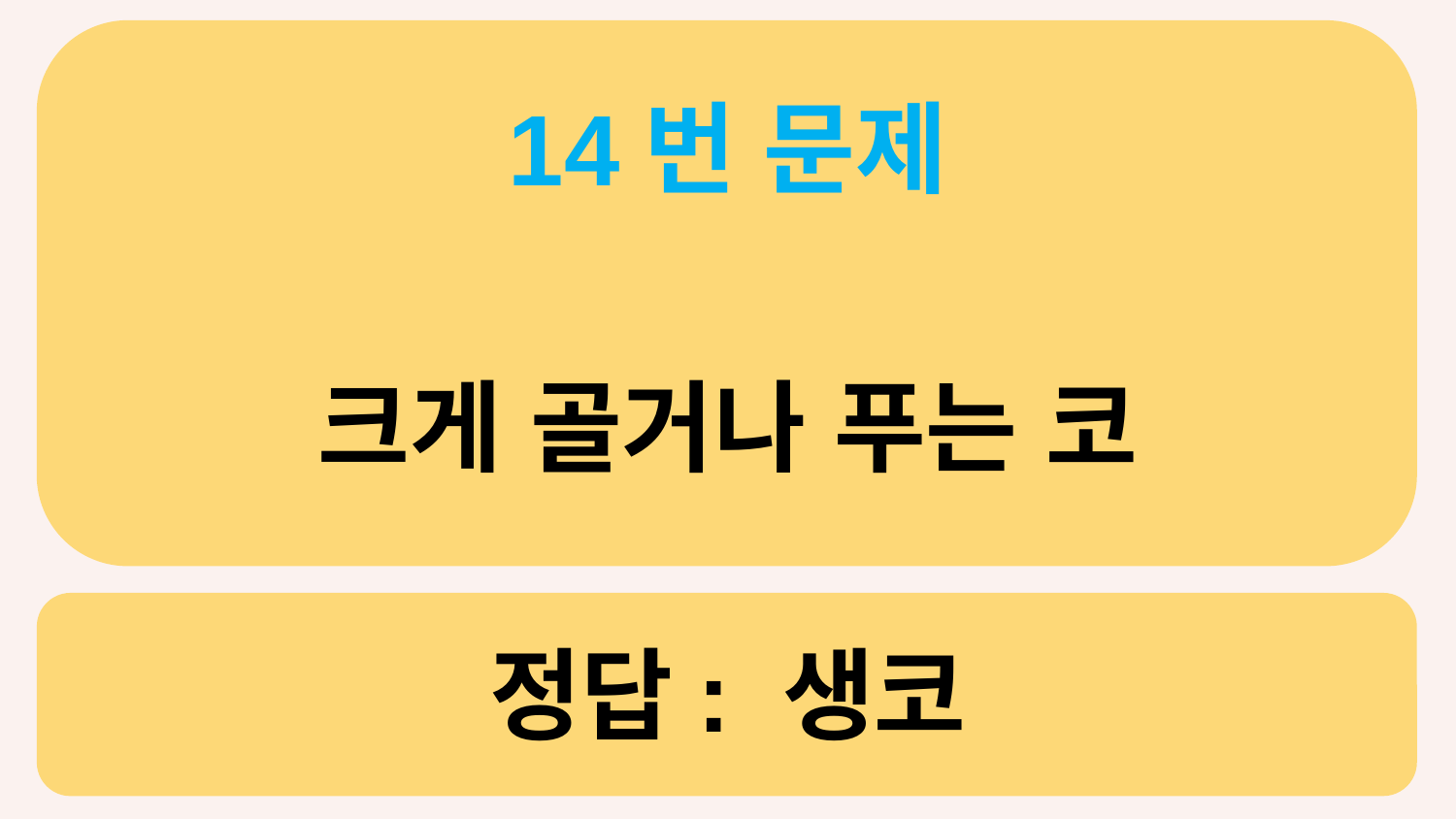

14번 문제
크게 골거나 푸는 코

# 정답: 생코